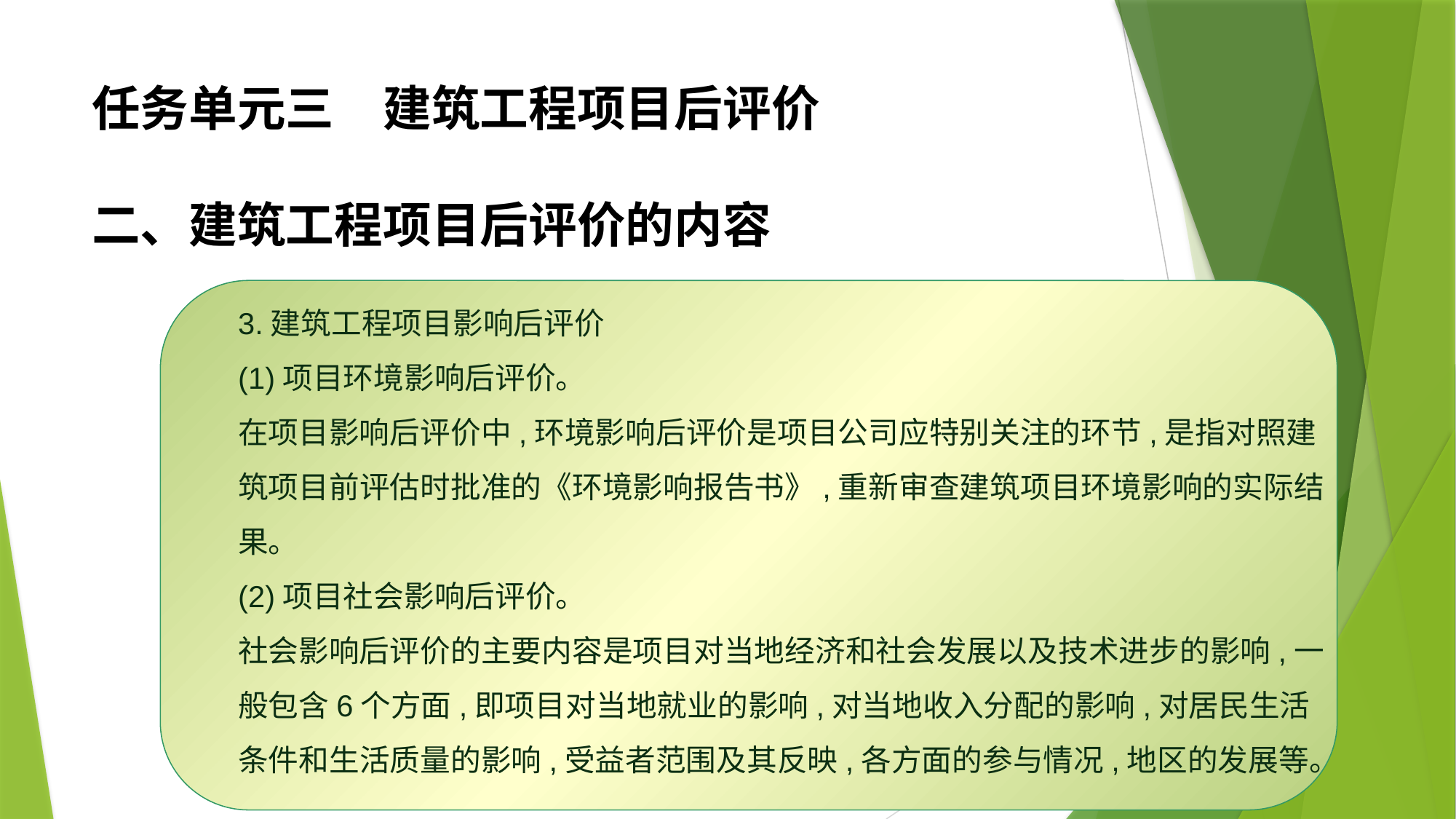

任务单元三　建筑工程项目后评价
二、建筑工程项目后评价的内容

3.建筑工程项目影响后评价
(1)项目环境影响后评价。
在项目影响后评价中,环境影响后评价是项目公司应特别关注的环节,是指对照建筑项目前评估时批准的《环境影响报告书》,重新审查建筑项目环境影响的实际结果。
(2)项目社会影响后评价。
社会影响后评价的主要内容是项目对当地经济和社会发展以及技术进步的影响,一般包含6个方面,即项目对当地就业的影响,对当地收入分配的影响,对居民生活条件和生活质量的影响,受益者范围及其反映,各方面的参与情况,地区的发展等。